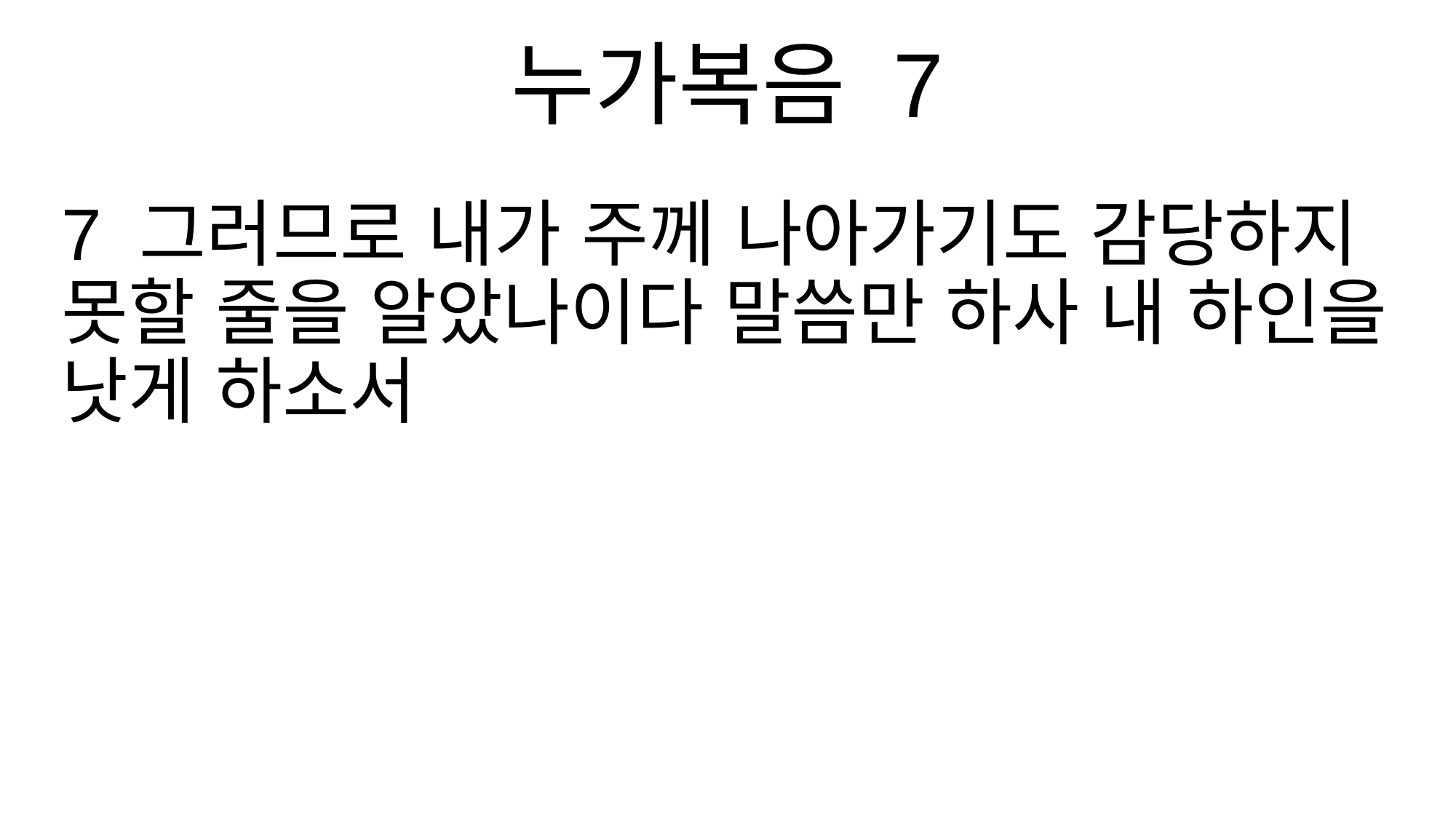

누가복음 7
7 그러므로 내가 주께 나아가기도 감당하지 못할 줄을 알았나이다 말씀만 하사 내 하인을 낫게 하소서